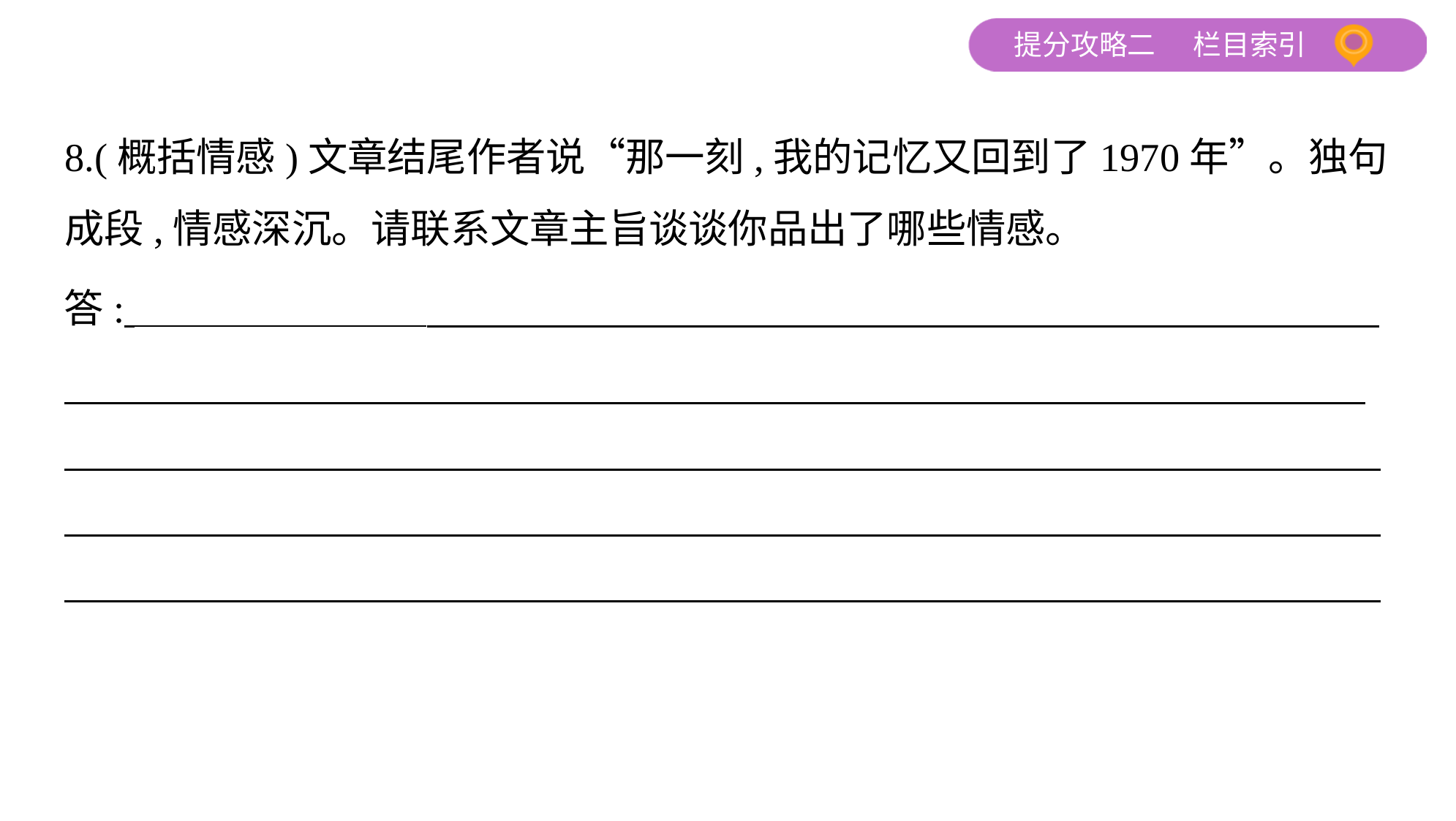

8.(概括情感)文章结尾作者说“那一刻,我的记忆又回到了1970年”。独句
成段,情感深沉。请联系文章主旨谈谈你品出了哪些情感。
答: